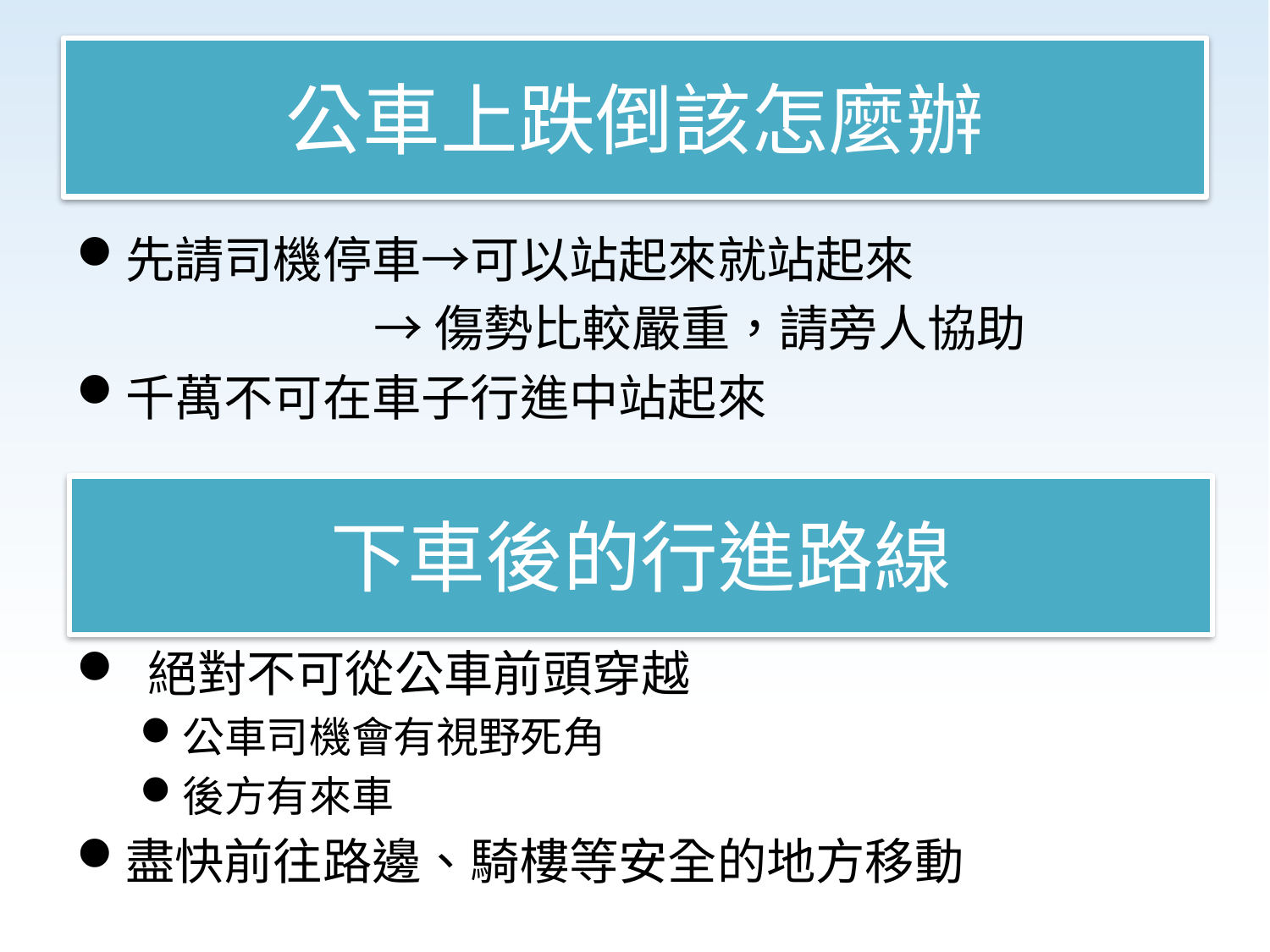

# 公車上跌倒該怎麼辦
先請司機停車→可以站起來就站起來
                           →傷勢比較嚴重，請旁人協助
千萬不可在車子行進中站起來

 絕對不可從公車前頭穿越
公車司機會有視野死角
後方有來車
盡快前往路邊、騎樓等安全的地方移動
下車後的行進路線